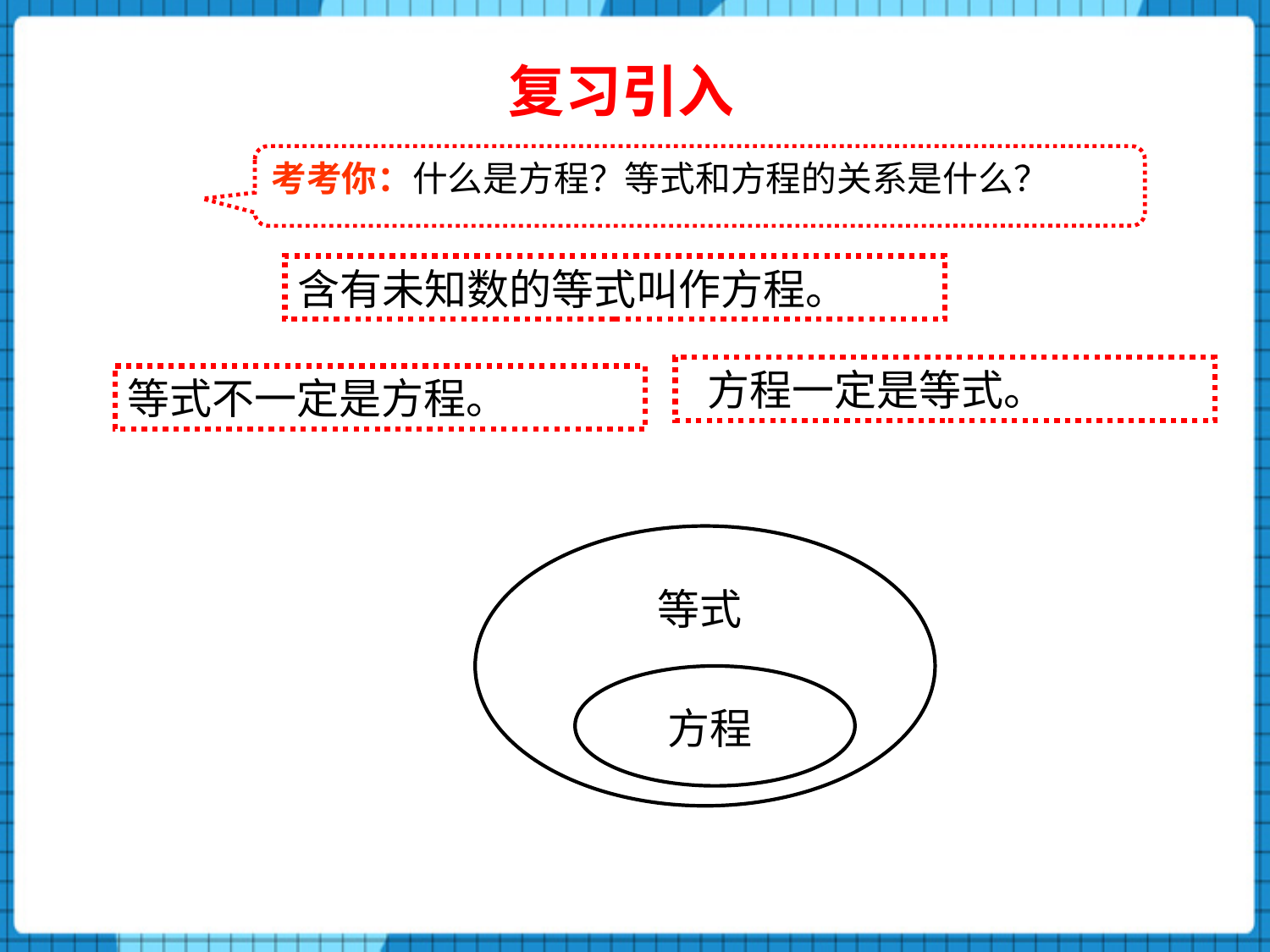

复习引入
考考你：什么是方程？等式和方程的关系是什么？
含有未知数的等式叫作方程。
 方程一定是等式。
等式不一定是方程。
等式
等式

方程